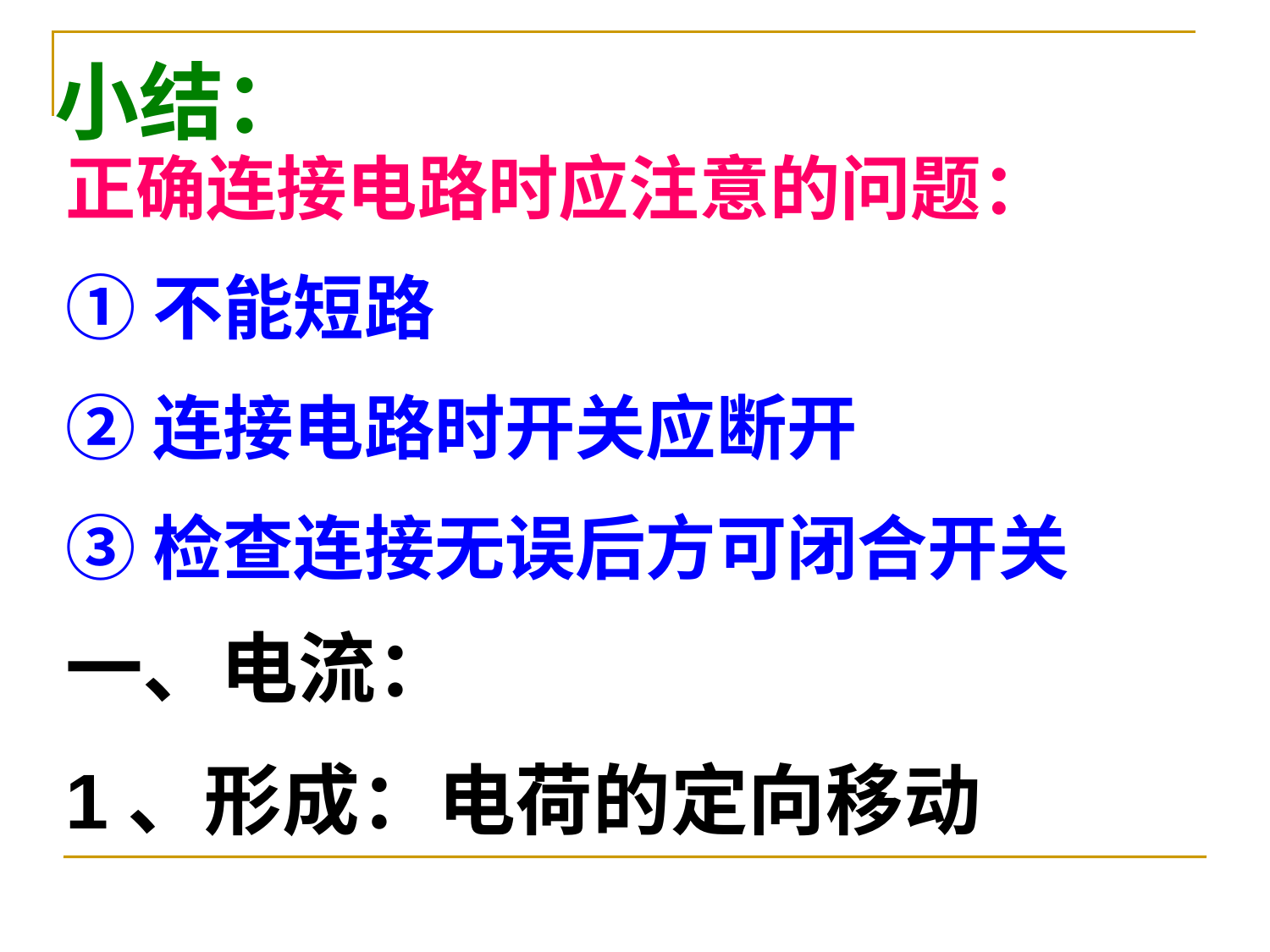

小结：
正确连接电路时应注意的问题：
①不能短路
②连接电路时开关应断开
③检查连接无误后方可闭合开关
一、电流：
1、形成：电荷的定向移动